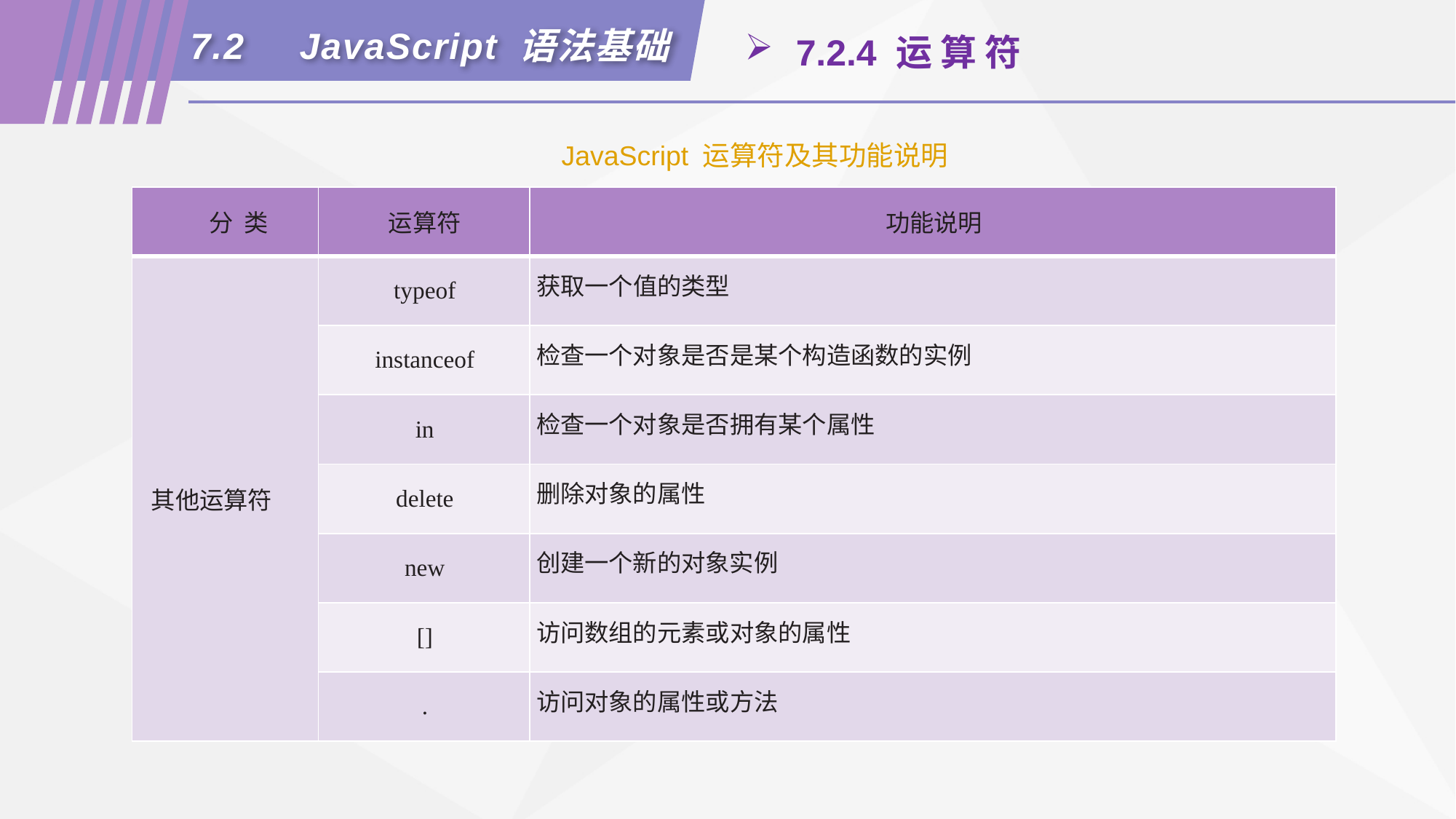

7.2	JavaScript 语法基础
 7.2.4 运 算 符
JavaScript 运算符及其功能说明
| 分 类 | 运算符 | 功能说明 |
| --- | --- | --- |
| 其他运算符 | typeof | 获取一个值的类型 |
|  | instanceof | 检查一个对象是否是某个构造函数的实例 |
|  | in | 检查一个对象是否拥有某个属性 |
|  | delete | 删除对象的属性 |
|  | new | 创建一个新的对象实例 |
|  | [] | 访问数组的元素或对象的属性 |
|  | . | 访问对象的属性或方法 |